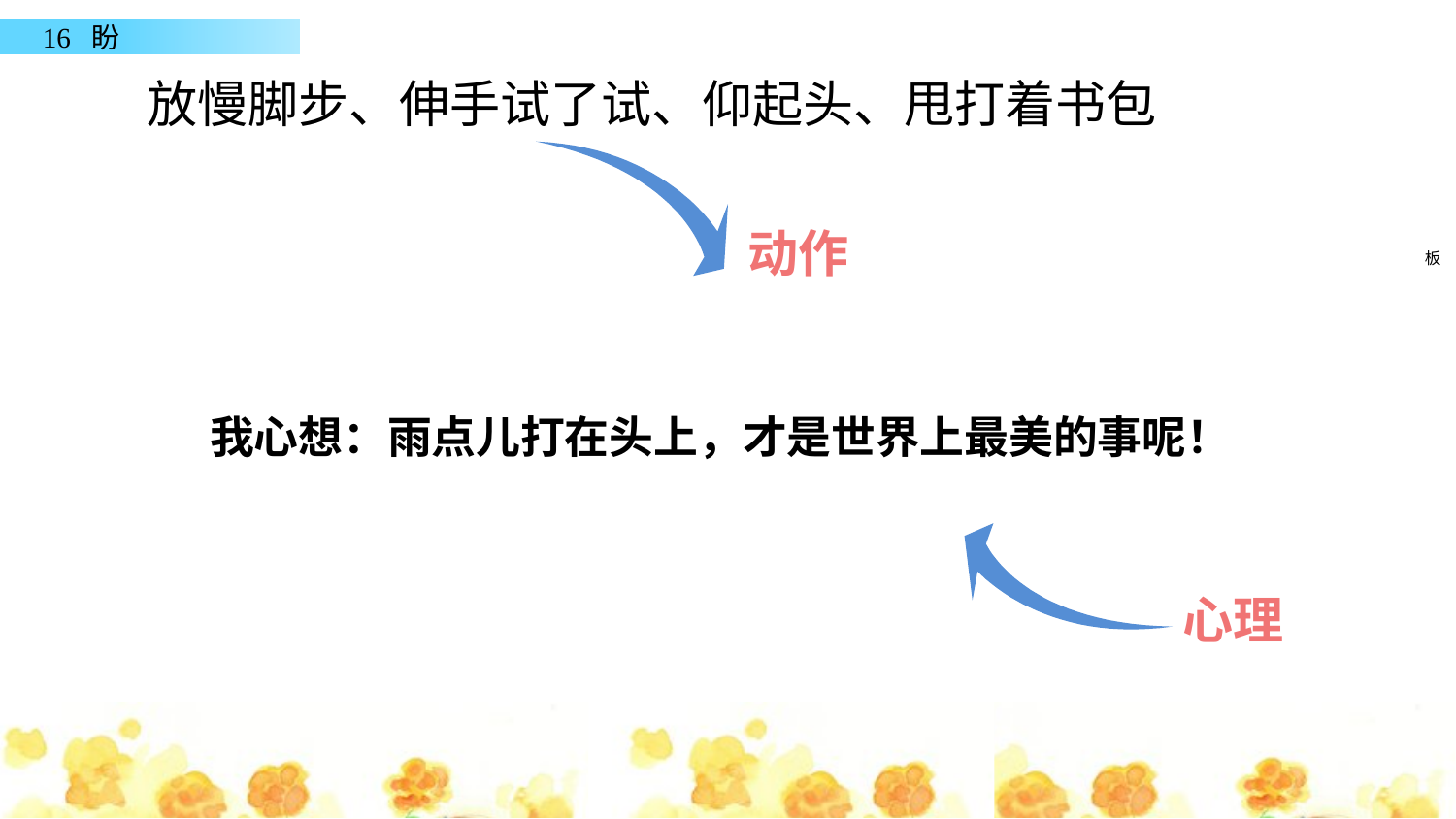

放慢脚步、伸手试了试、仰起头、甩打着书包

动作
板
         我心想：雨点儿打在头上，才是世界上最美的事呢！

心理